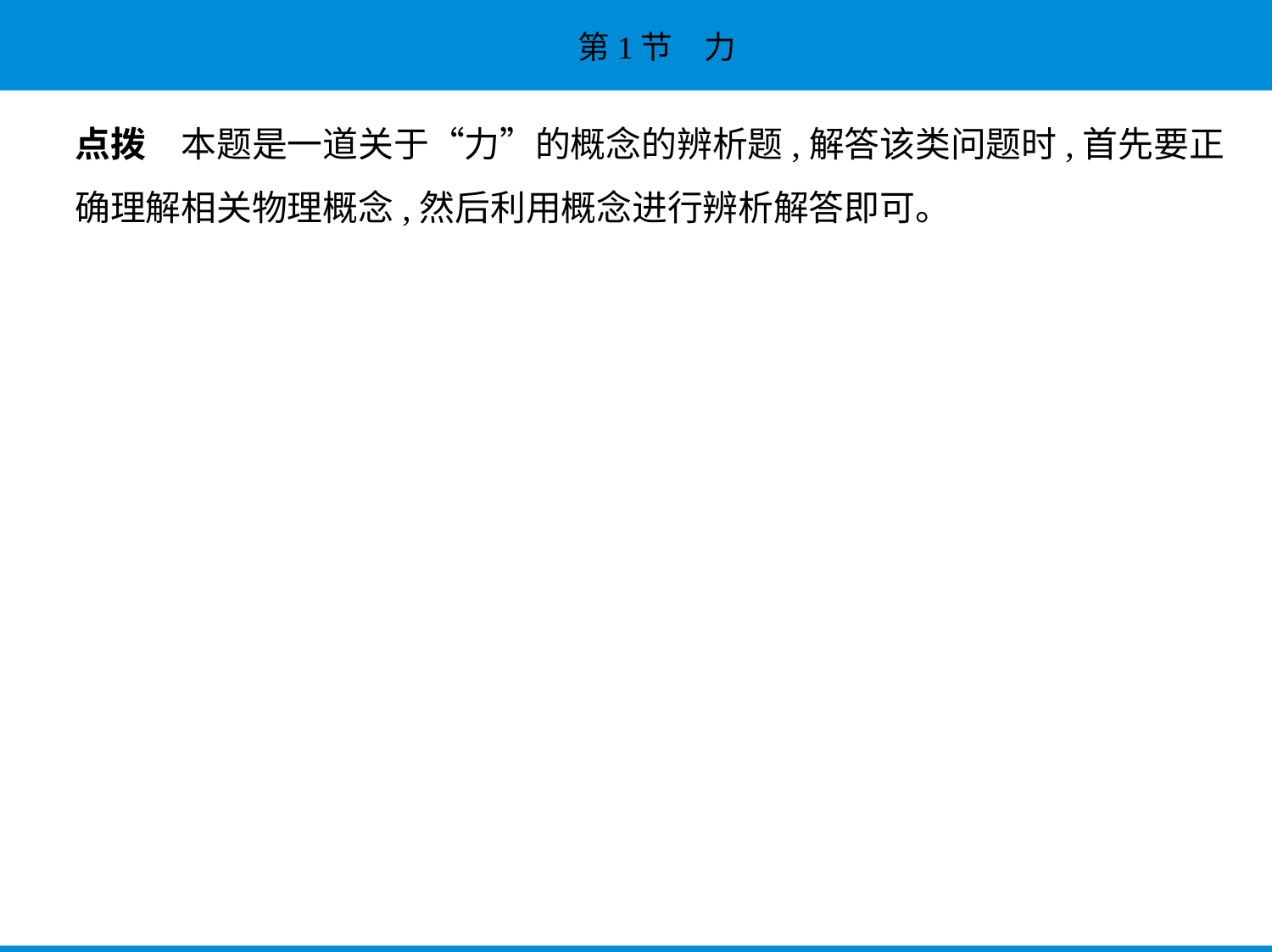

点拨　本题是一道关于“力”的概念的辨析题,解答该类问题时,首先要正
确理解相关物理概念,然后利用概念进行辨析解答即可。